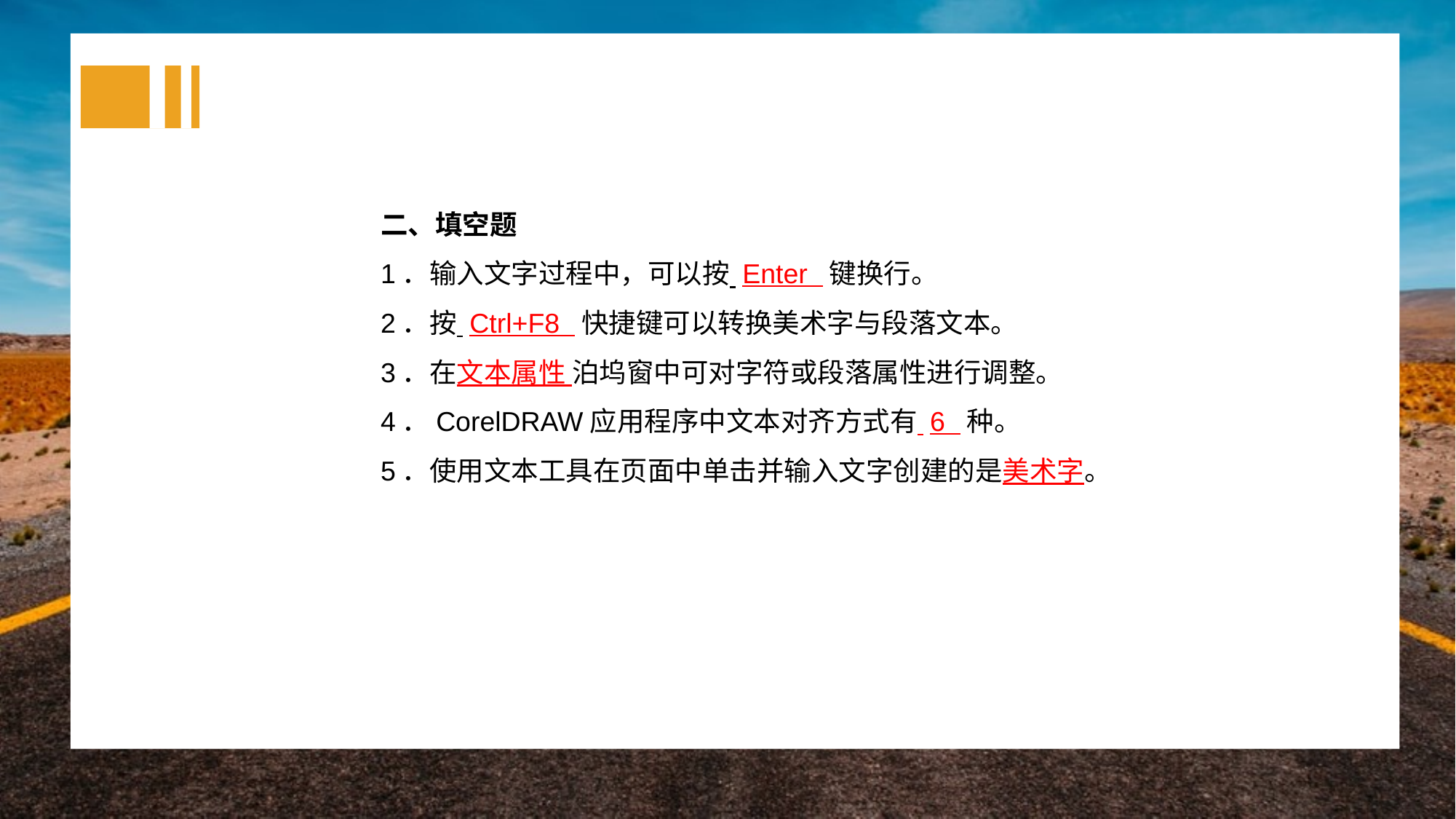

二、填空题
1．输入文字过程中，可以按 Enter  键换行。
2．按 Ctrl+F8  快捷键可以转换美术字与段落文本。
3．在文本属性 泊坞窗中可对字符或段落属性进行调整。
4．CorelDRAW应用程序中文本对齐方式有 6  种。
5．使用文本工具在页面中单击并输入文字创建的是美术字。